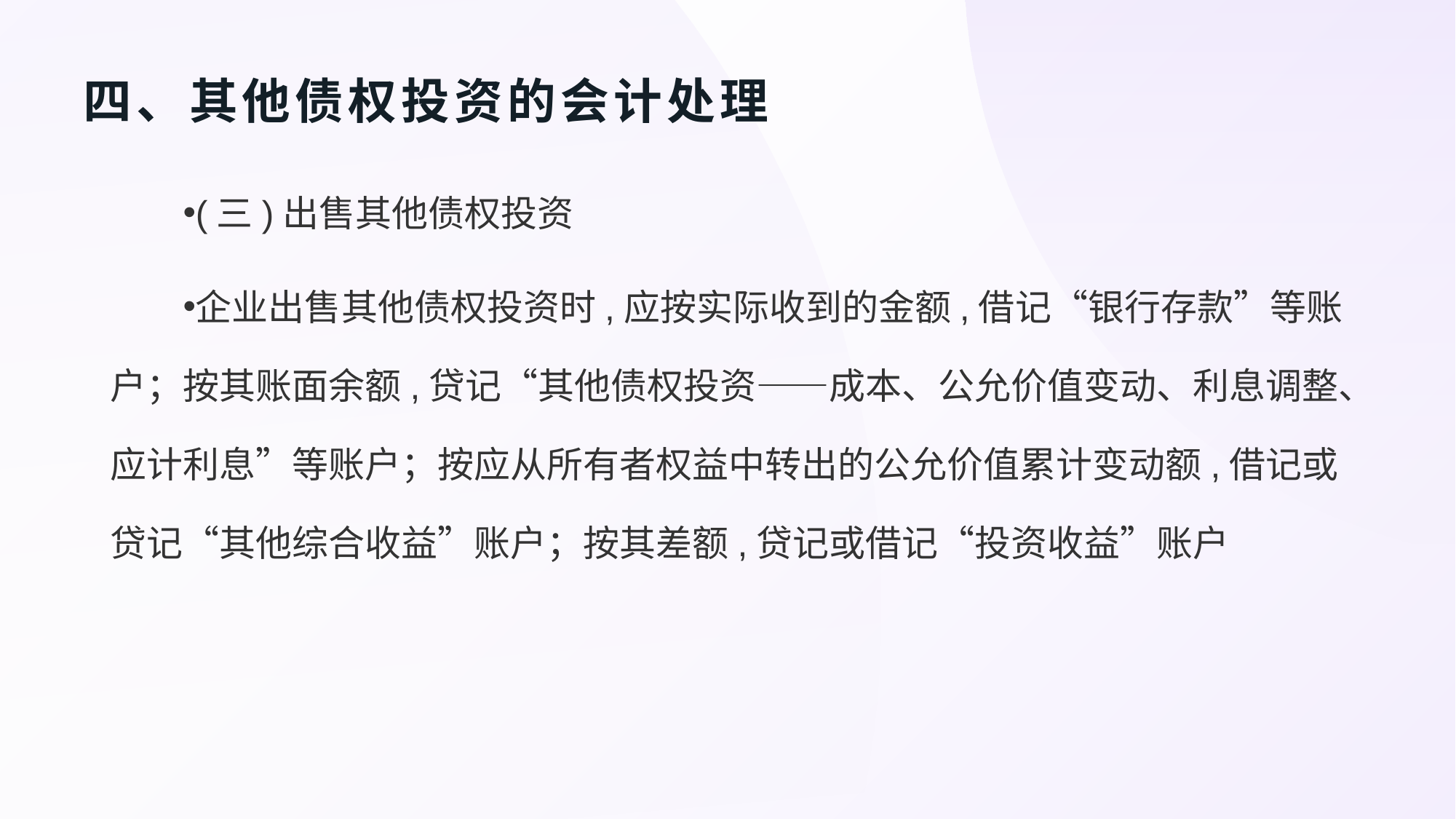

# 四、其他债权投资的会计处理
(三)出售其他债权投资
企业出售其他债权投资时,应按实际收到的金额,借记“银行存款”等账户；按其账面余额,贷记“其他债权投资——成本、公允价值变动、利息调整、应计利息”等账户；按应从所有者权益中转出的公允价值累计变动额,借记或贷记“其他综合收益”账户；按其差额,贷记或借记“投资收益”账户